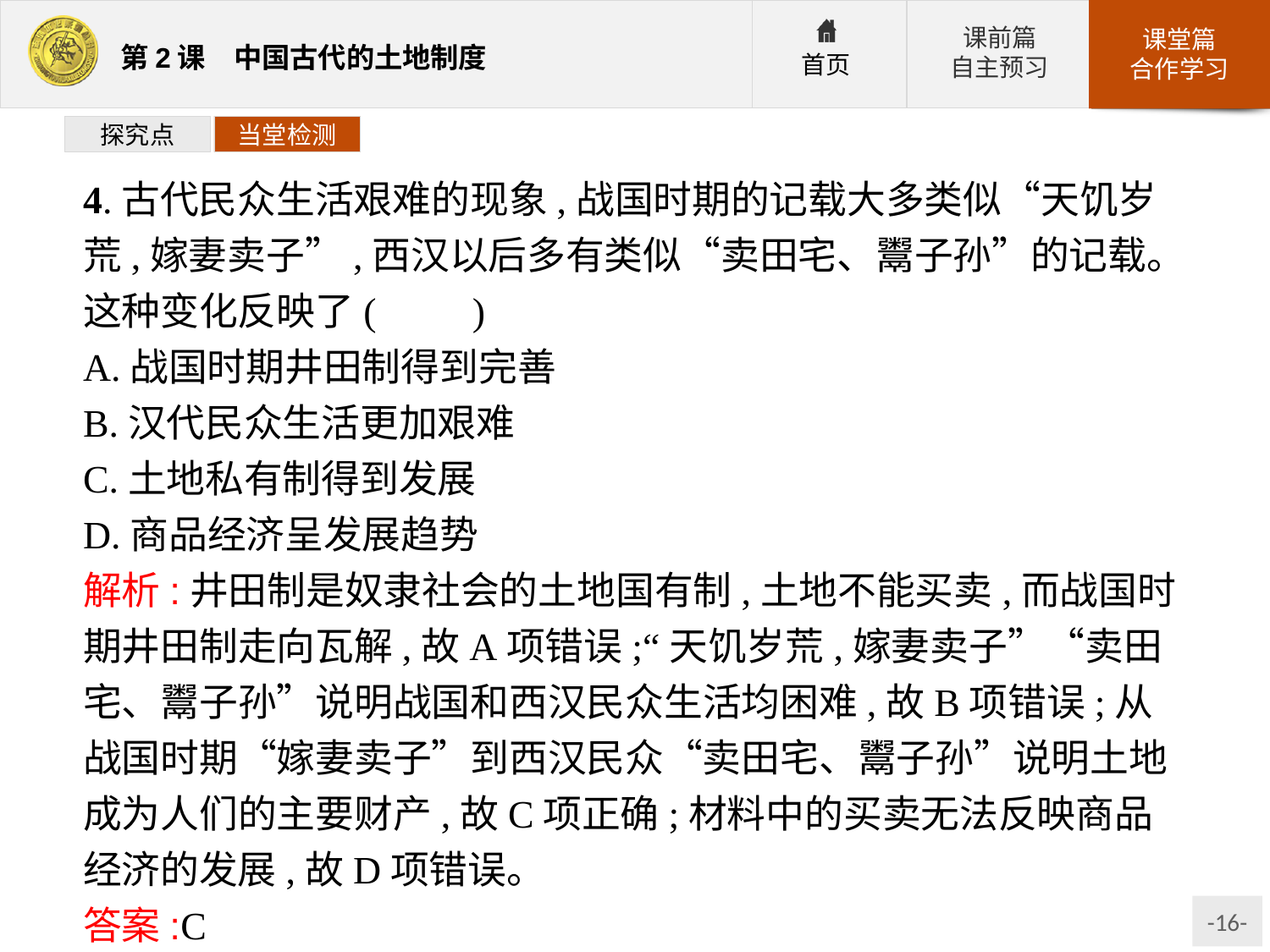

探究点
当堂检测
4.古代民众生活艰难的现象,战国时期的记载大多类似“天饥岁荒,嫁妻卖子”,西汉以后多有类似“卖田宅、鬻子孙”的记载。这种变化反映了(　　)
A.战国时期井田制得到完善
B.汉代民众生活更加艰难
C.土地私有制得到发展
D.商品经济呈发展趋势
解析:井田制是奴隶社会的土地国有制,土地不能买卖,而战国时期井田制走向瓦解,故A项错误;“天饥岁荒,嫁妻卖子”“卖田宅、鬻子孙”说明战国和西汉民众生活均困难,故B项错误;从战国时期“嫁妻卖子”到西汉民众“卖田宅、鬻子孙”说明土地成为人们的主要财产,故C项正确;材料中的买卖无法反映商品经济的发展,故D项错误。
答案:C